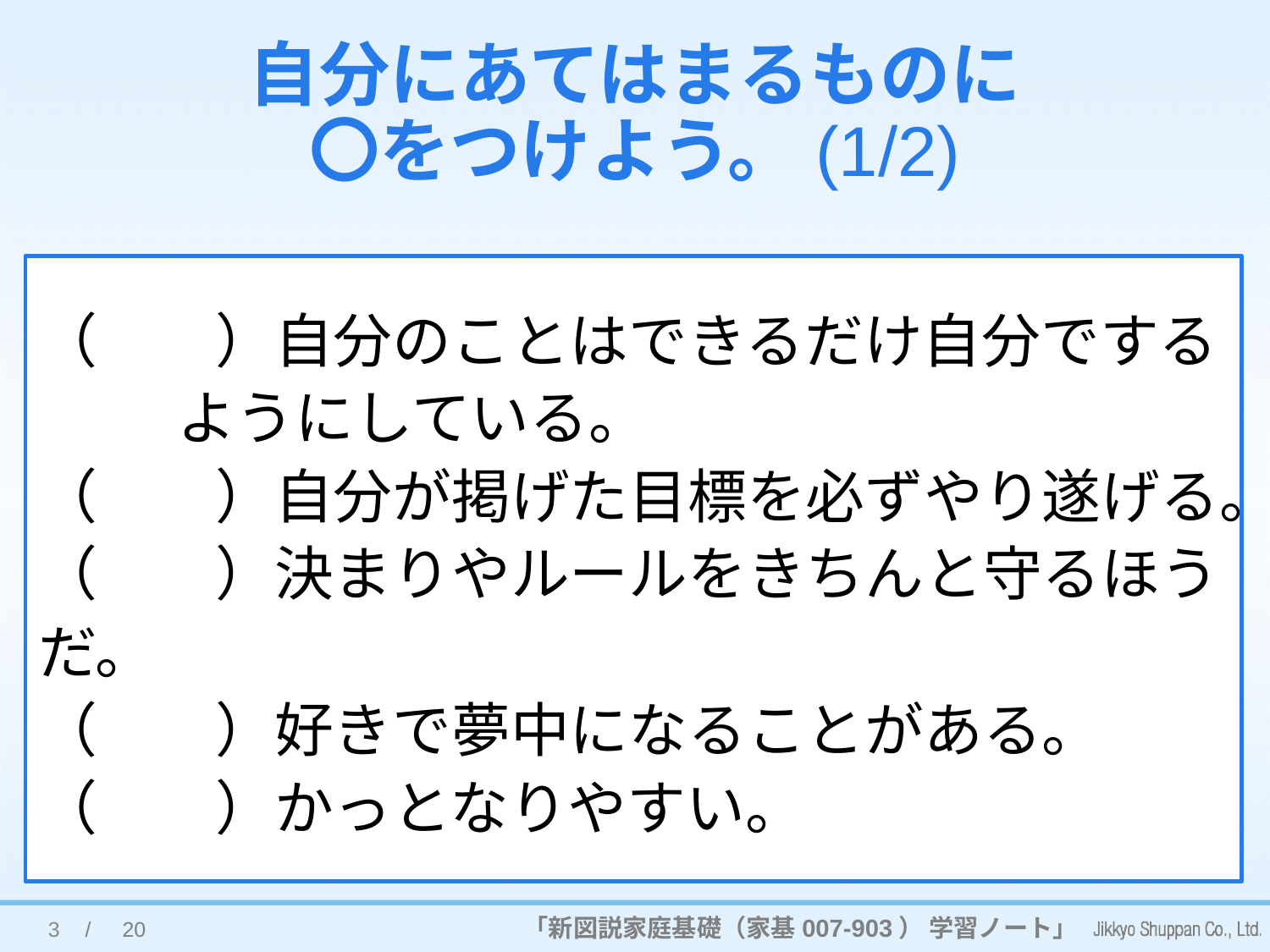

# 自分にあてはまるものに 〇をつけよう。(1/2)
（　　）自分のことはできるだけ自分でするようにしている。
（　　）自分が掲げた目標を必ずやり遂げる。
（　　）決まりやルールをきちんと守るほうだ。
（　　）好きで夢中になることがある。
（　　）かっとなりやすい。
3